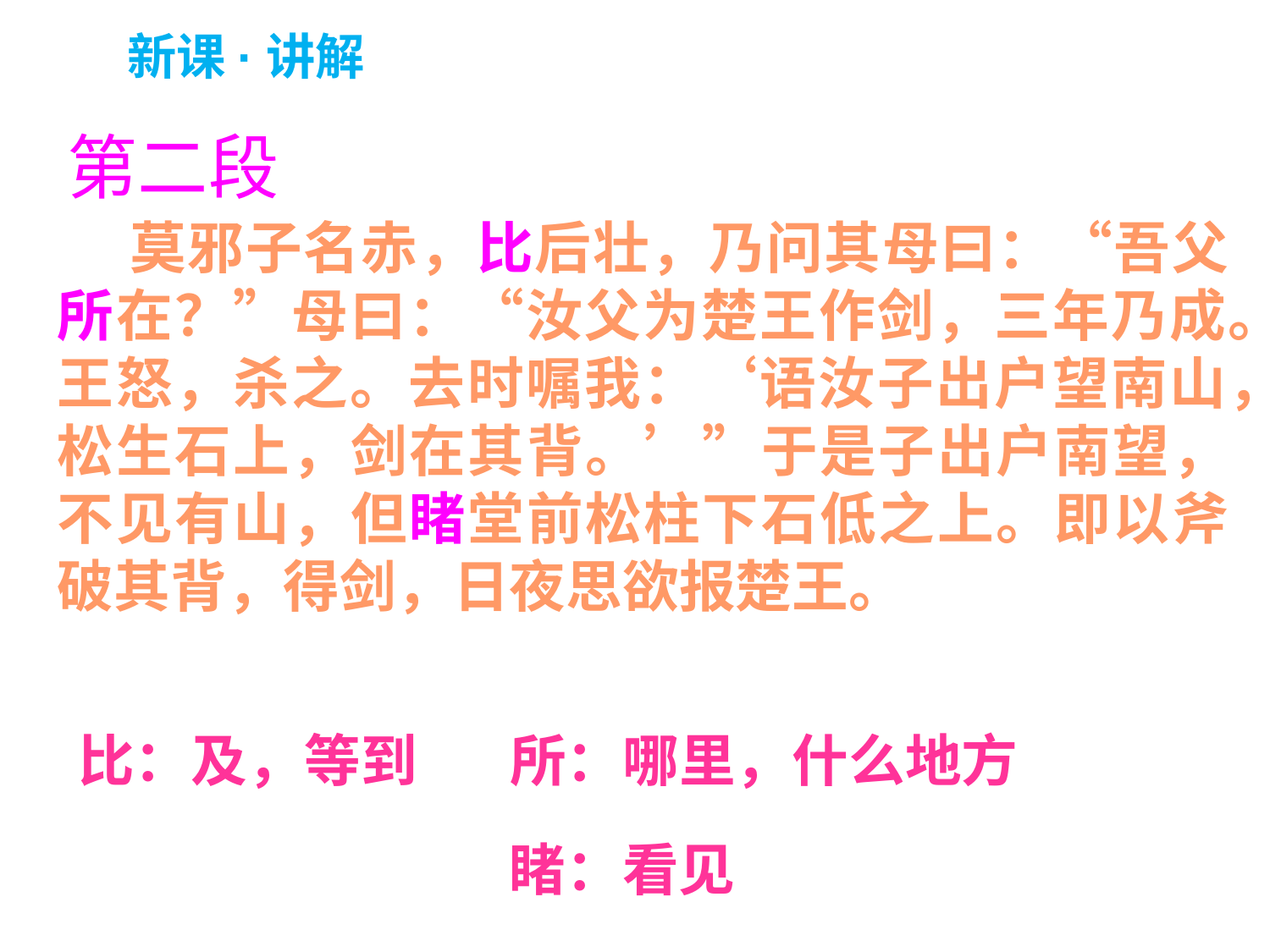

新课·讲解
第二段
    莫邪子名赤，比后壮，乃问其母曰：“吾父所在？”母曰：“汝父为楚王作剑，三年乃成。王怒，杀之。去时嘱我：‘语汝子出户望南山，松生石上，剑在其背。’”于是子出户南望，不见有山，但睹堂前松柱下石低之上。即以斧破其背，得剑，日夜思欲报楚王。
比：及，等到
所：哪里，什么地方
睹：看见